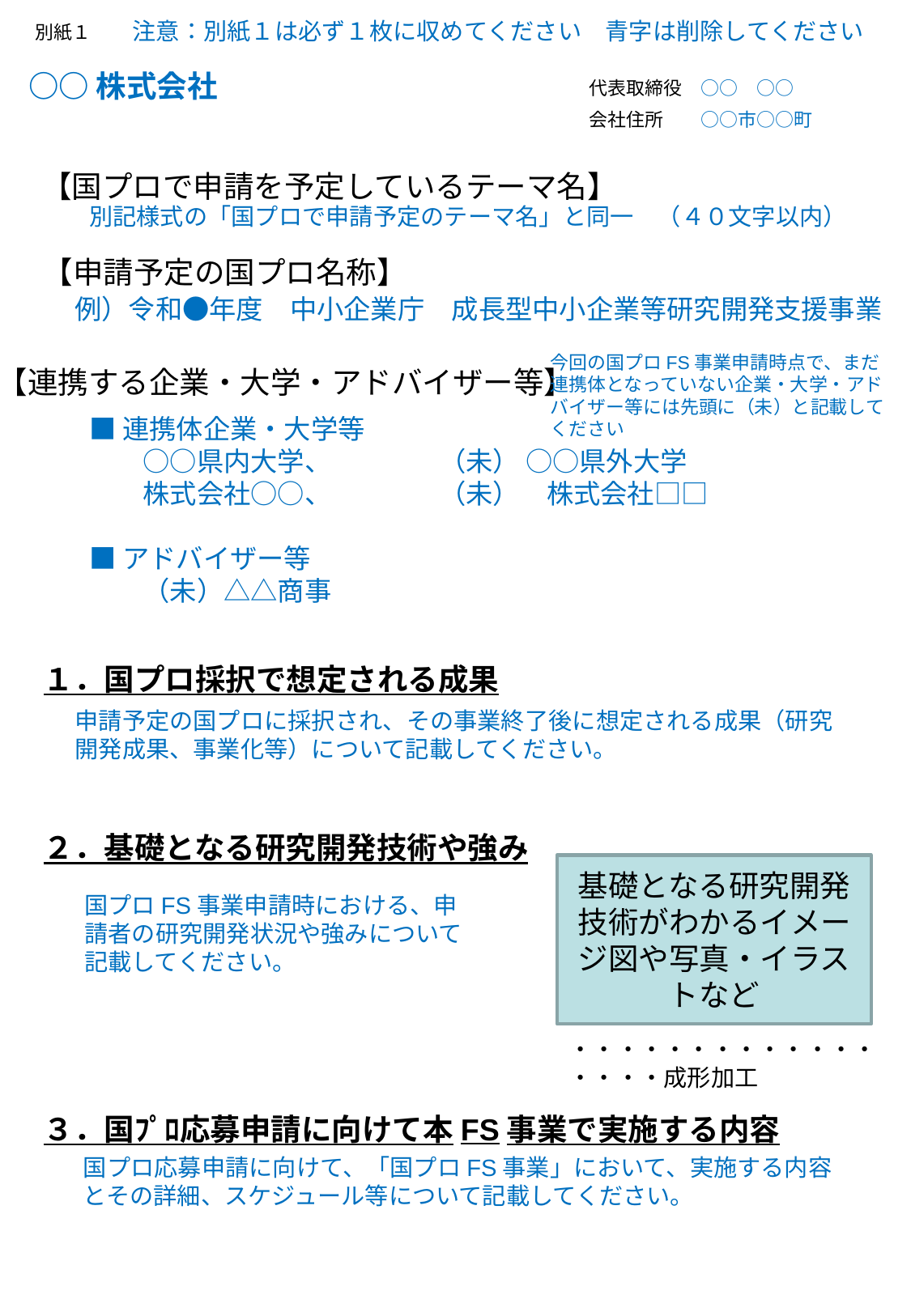

注意：別紙１は必ず１枚に収めてください　青字は削除してください
別紙１
○○株式会社

代表取締役　○○　○○
会社住所　　○○市○○町
 【国プロで申請を予定しているテーマ名】
別記様式の「国プロで申請予定のテーマ名」と同一　（４０文字以内）
 【申請予定の国プロ名称】
例）令和●年度　中小企業庁　成長型中小企業等研究開発支援事業
今回の国プロFS事業申請時点で、まだ連携体となっていない企業・大学・アドバイザー等には先頭に（未）と記載してください
【連携する企業・大学・アドバイザー等】
■連携体企業・大学等
　　○○県内大学、　　　　（未） ○○県外大学
　　株式会社○○、　　　　（未）　株式会社□□

■アドバイザー等
　　（未）△△商事
１．国プロ採択で想定される成果
申請予定の国プロに採択され、その事業終了後に想定される成果（研究開発成果、事業化等）について記載してください。
２．基礎となる研究開発技術や強み
基礎となる研究開発技術がわかるイメージ図や写真・イラストなど
国プロFS事業申請時における、申請者の研究開発状況や強みについて記載してください。
・・・・・・・・・・・・・・・・・成形加工
３．国ﾌﾟﾛ応募申請に向けて本FS事業で実施する内容
国プロ応募申請に向けて、「国プロFS事業」において、実施する内容とその詳細、スケジュール等について記載してください。